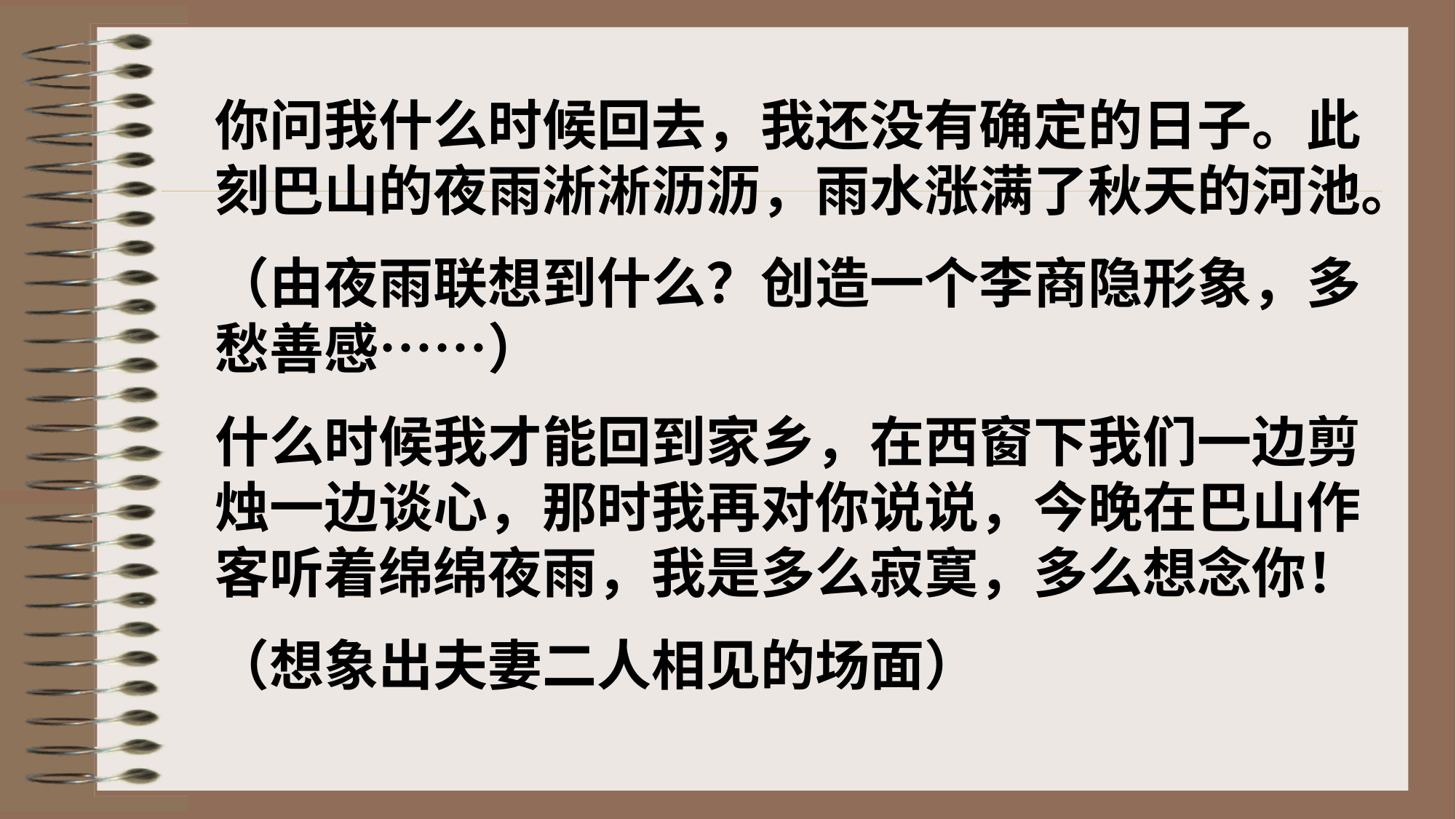

你问我什么时候回去，我还没有确定的日子。此刻巴山的夜雨淅淅沥沥，雨水涨满了秋天的河池。
（由夜雨联想到什么？创造一个李商隐形象，多愁善感……）
什么时候我才能回到家乡，在西窗下我们一边剪烛一边谈心，那时我再对你说说，今晚在巴山作客听着绵绵夜雨，我是多么寂寞，多么想念你！
（想象出夫妻二人相见的场面）